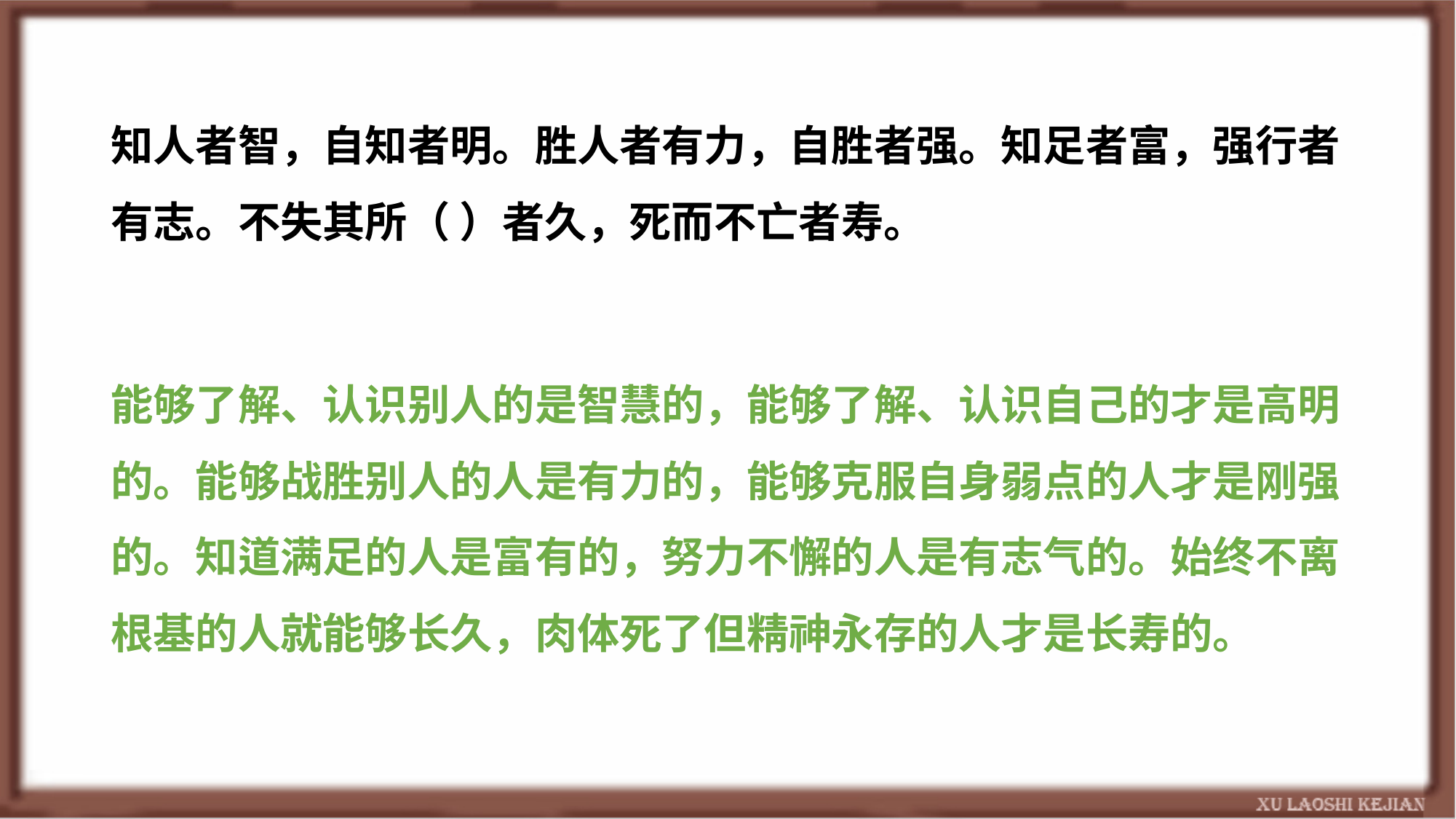

知人者智，自知者明。胜人者有力，自胜者强。知足者富，强行者有志。不失其所（ ）者久，死而不亡者寿。

能够了解、认识别人的是智慧的，能够了解、认识自己的才是高明的。能够战胜别人的人是有力的，能够克服自身弱点的人才是刚强的。知道满足的人是富有的，努力不懈的人是有志气的。始终不离根基的人就能够长久，肉体死了但精神永存的人才是长寿的。